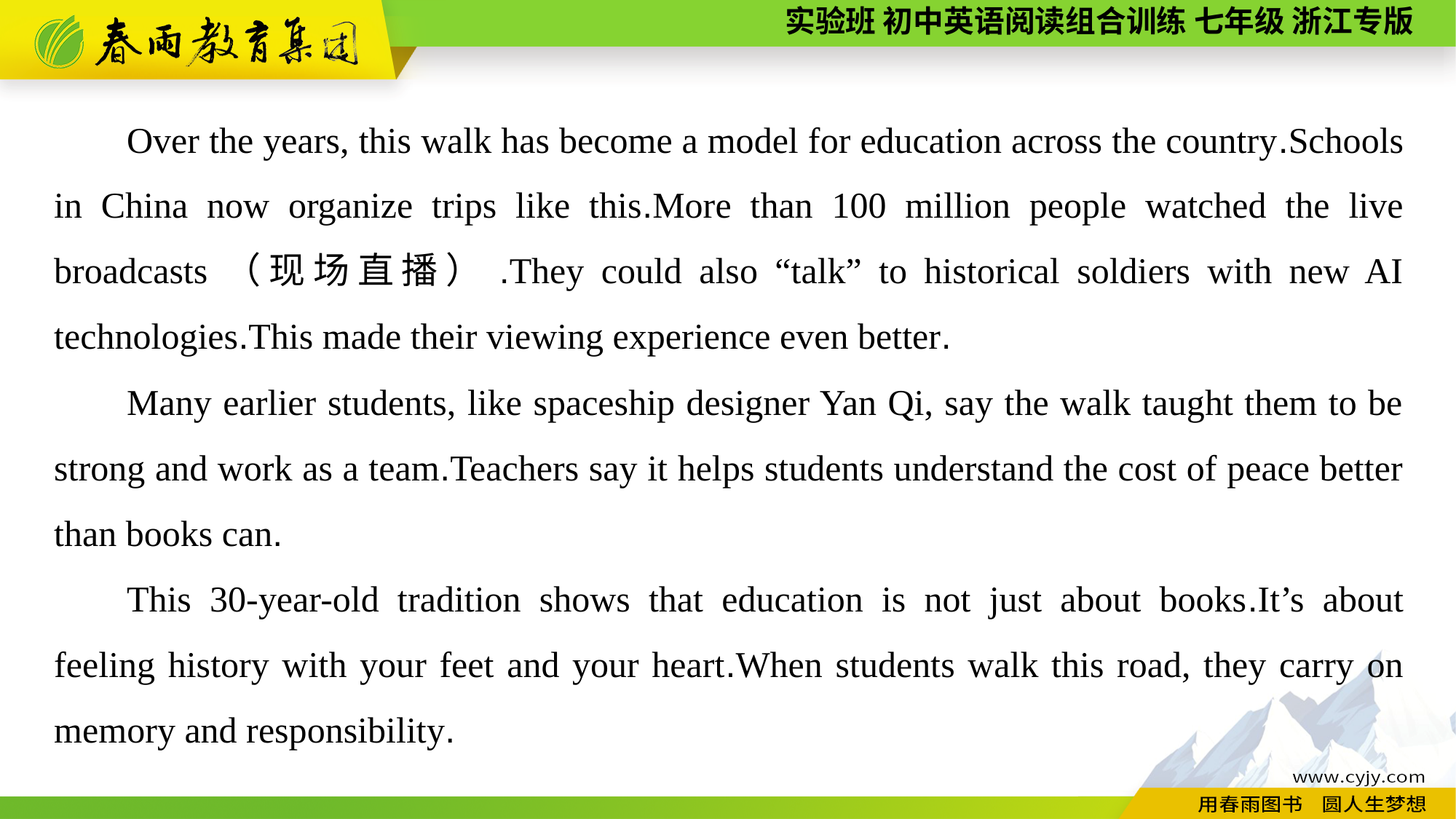

Over the years, this walk has become a model for education across the country.Schools in China now organize trips like this.More than 100 million people watched the live broadcasts（现场直播）.They could also “talk” to historical soldiers with new AI technologies.This made their viewing experience even better.
Many earlier students, like spaceship designer Yan Qi, say the walk taught them to be strong and work as a team.Teachers say it helps students understand the cost of peace better than books can.
This 30-year-old tradition shows that education is not just about books.It’s about feeling history with your feet and your heart.When students walk this road, they carry on memory and responsibility.